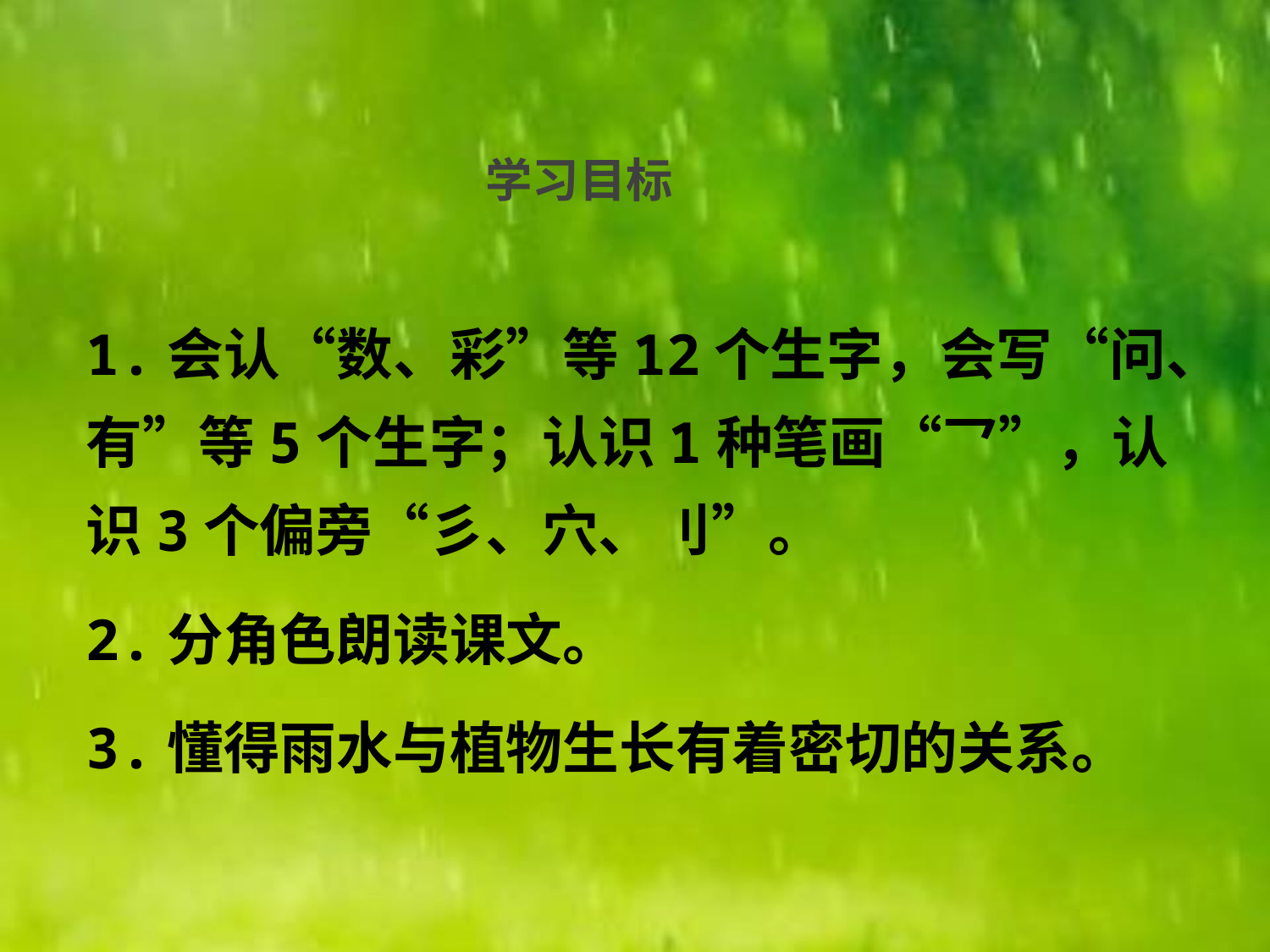

学习目标
1.会认“数、彩”等12个生字，会写“问、有”等5个生字；认识1种笔画“乛”，认识3个偏旁“彡、穴、刂”。
2.分角色朗读课文。
3.懂得雨水与植物生长有着密切的关系。